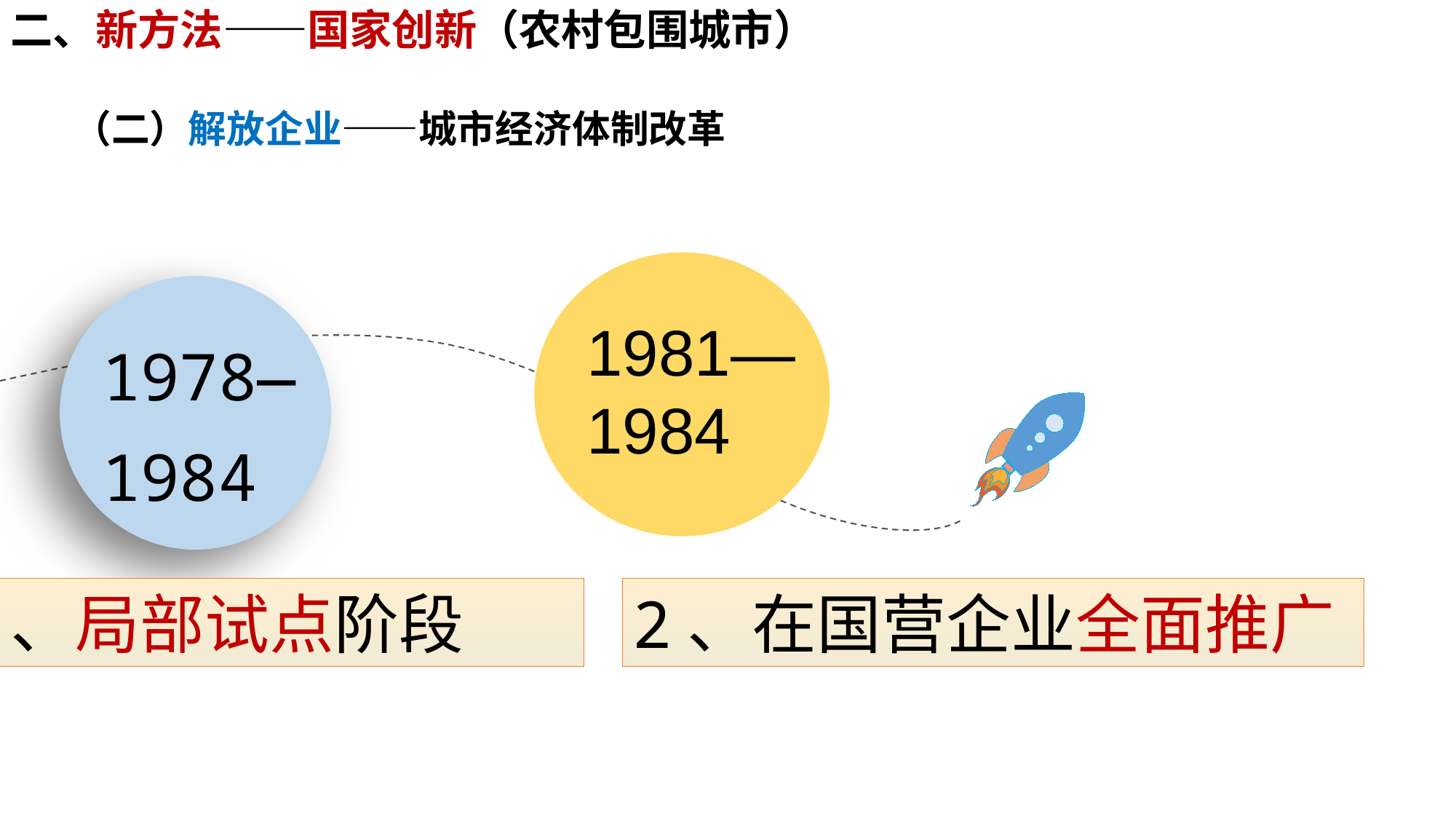

二、新方法——国家创新（农村包围城市）
（二）解放企业——城市经济体制改革

1981—1984
1978—1984

1、局部试点阶段
2、在国营企业全面推广